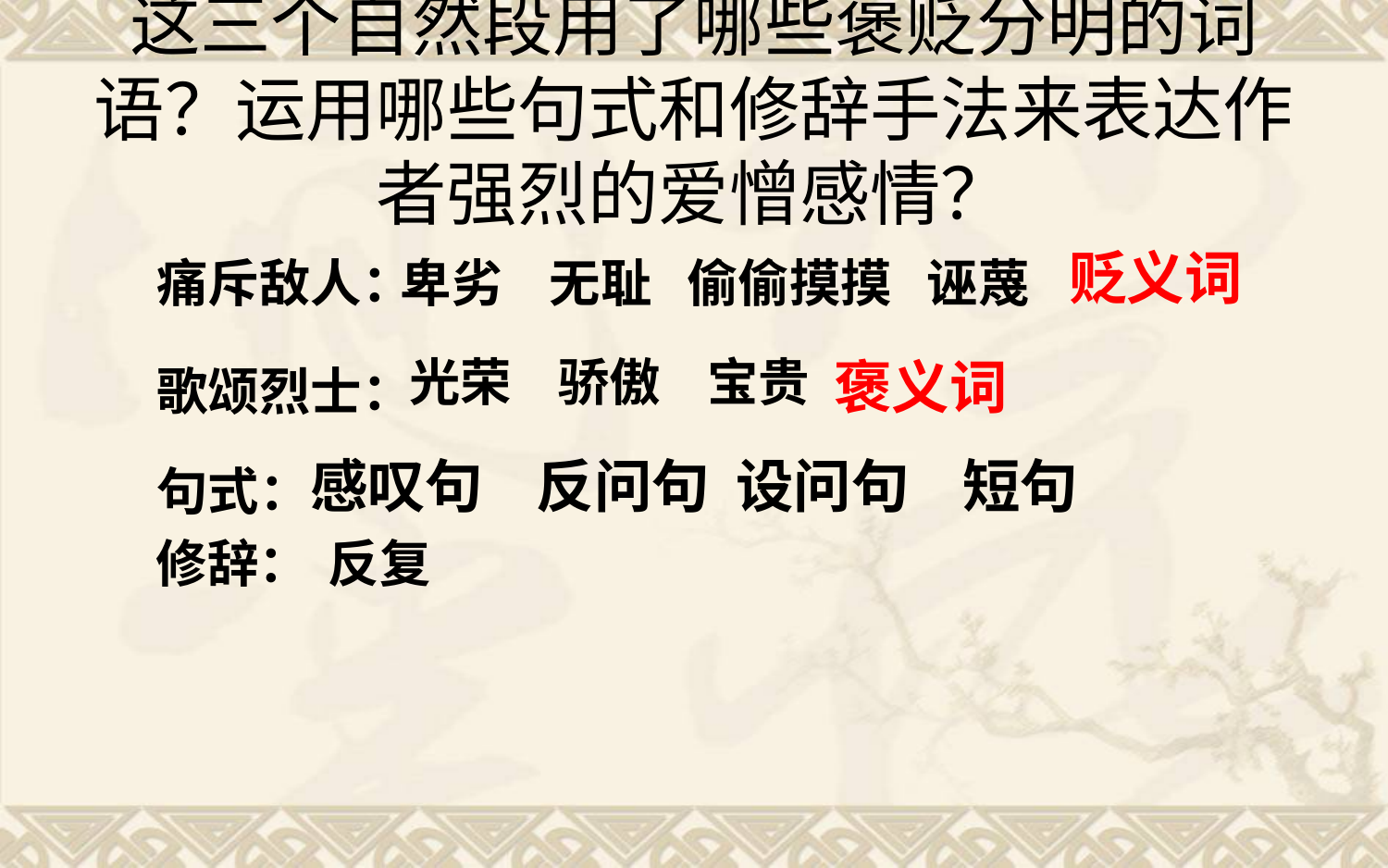

# 这三个自然段用了哪些褒贬分明的词语？运用哪些句式和修辞手法来表达作者强烈的爱憎感情？
贬义词
痛斥敌人：
卑劣    无耻   偷偷摸摸   诬蔑
光荣    骄傲    宝贵
褒义词
歌颂烈士：
感叹句    反问句  设问句    短句

句式：
修辞：
反复